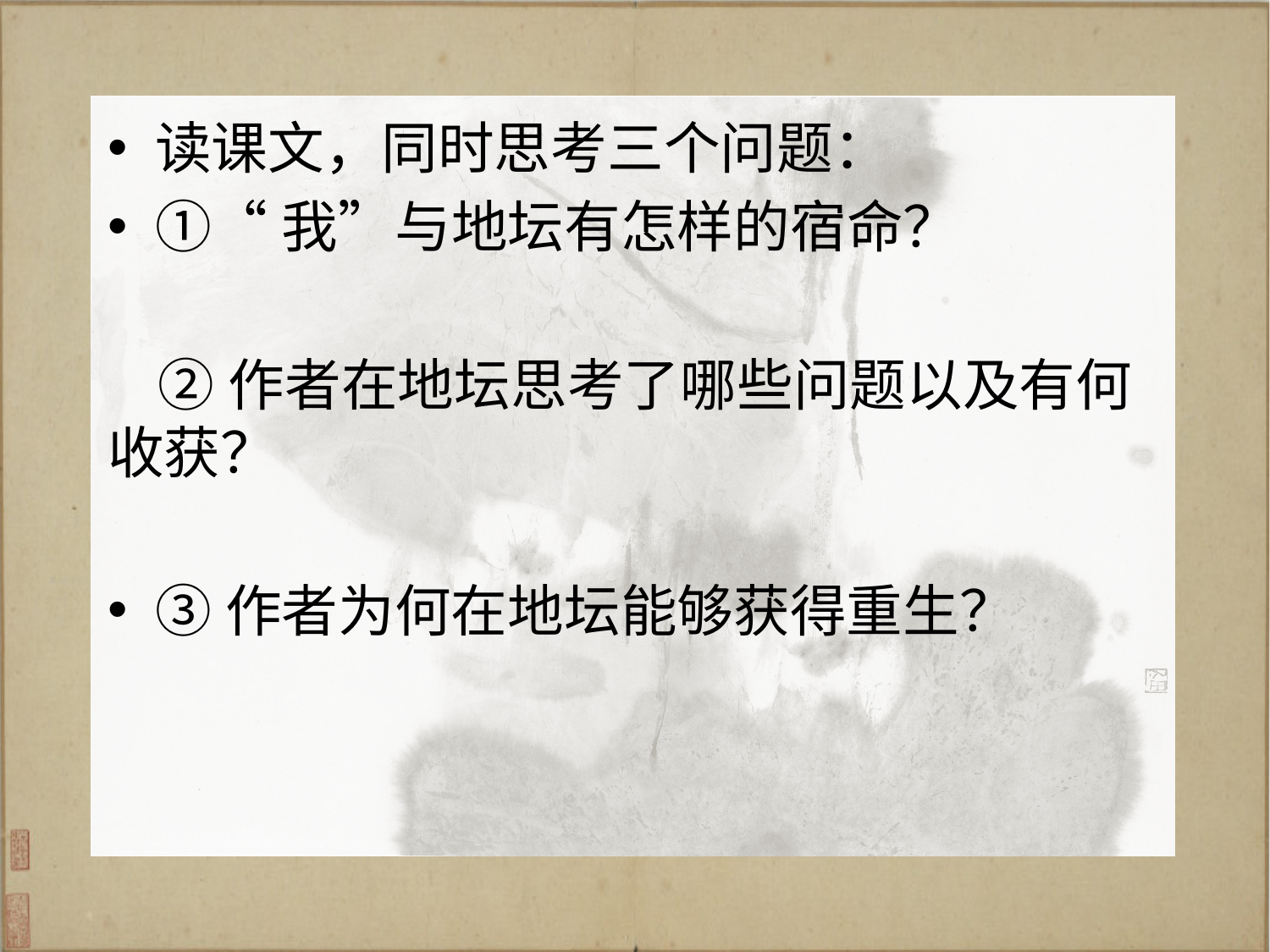

读课文，同时思考三个问题：
①“我”与地坛有怎样的宿命？

    ②作者在地坛思考了哪些问题以及有何收获？

③作者为何在地坛能够获得重生？